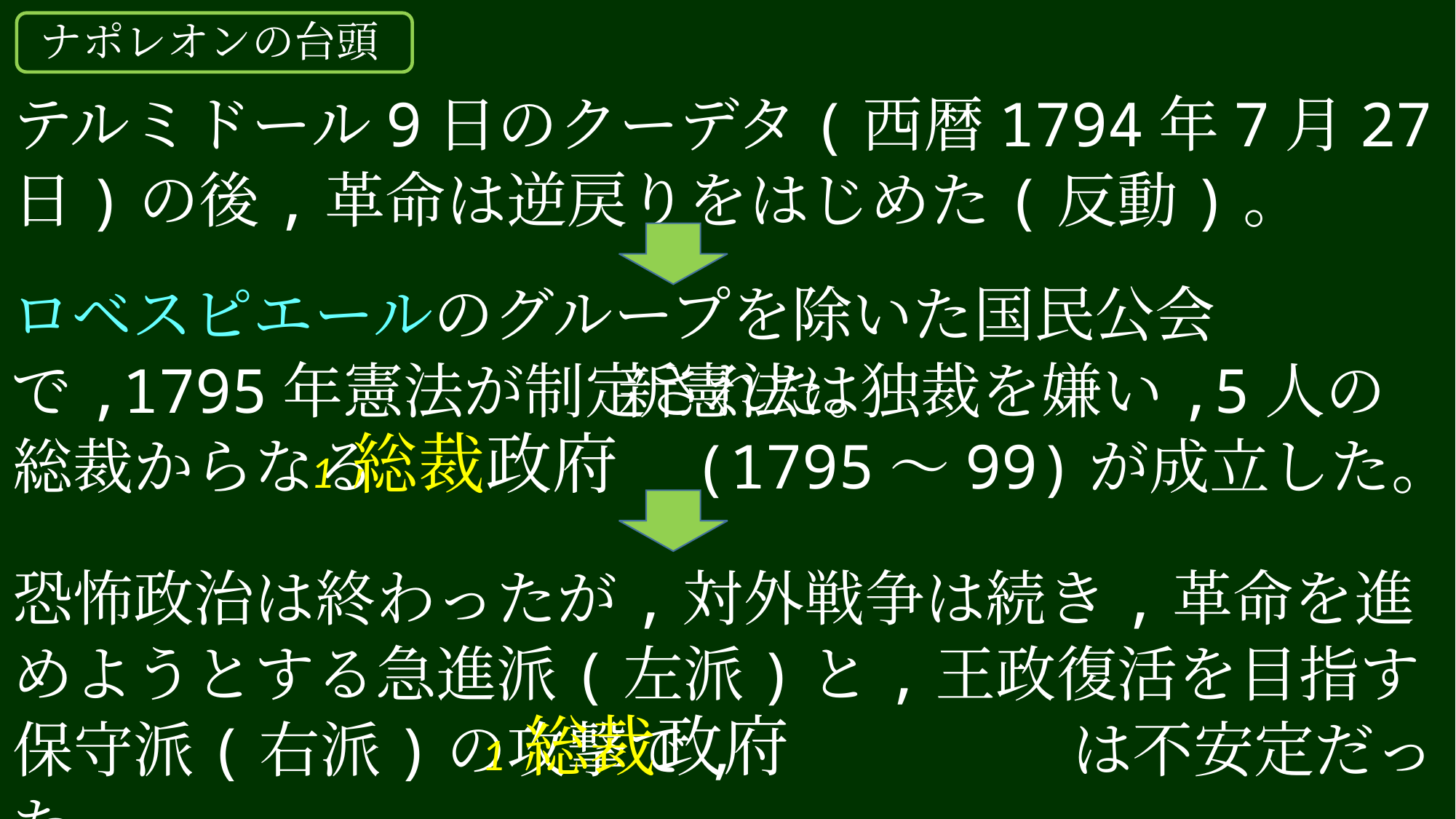

ナポレオンの台頭

テルミドール9日のクーデタ(西暦1794年7月27日)の後,革命は逆戻りをはじめた(反動)。

ロベスピエールのグループを除いた国民公会で,1795年憲法が制定された。
　　　　　　　　　　新憲法は独裁を嫌い,5人の総裁からなる　　　　　(1795～99)が成立した。
1 総裁政府

恐怖政治は終わったが,対外戦争は続き,革命を進めようとする急進派(左派)と,王政復活を目指す保守派(右派)の攻撃で,　　　　　 は不安定だった。
1 総裁政府